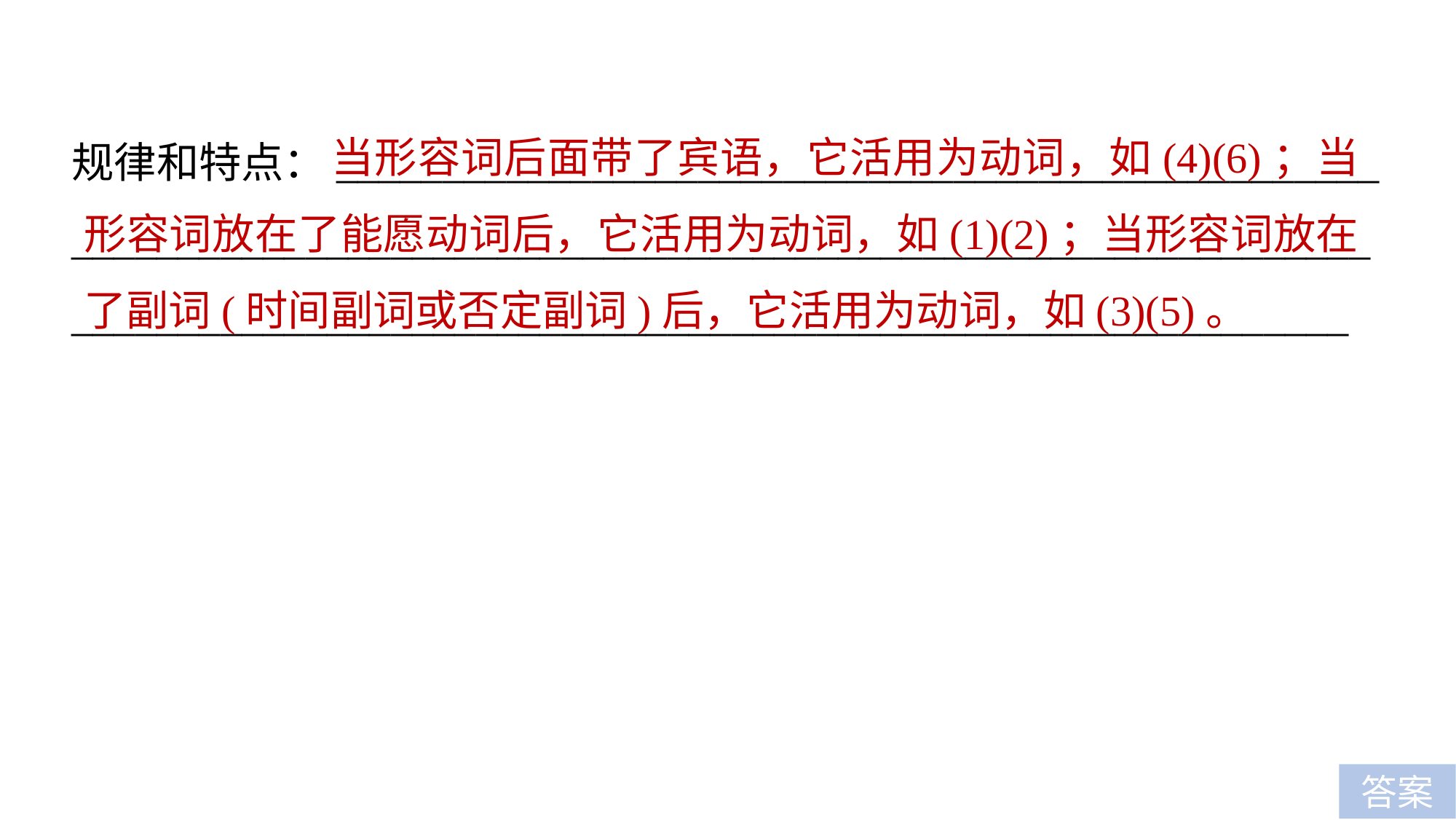

当形容词后面带了宾语，它活用为动词，如(4)(6)；当形容词放在了能愿动词后，它活用为动词，如(1)(2)；当形容词放在了副词(时间副词或否定副词)后，它活用为动词，如(3)(5)。
规律和特点：_________________________________________________
_________________________________________________________________________________________________________________________
答案